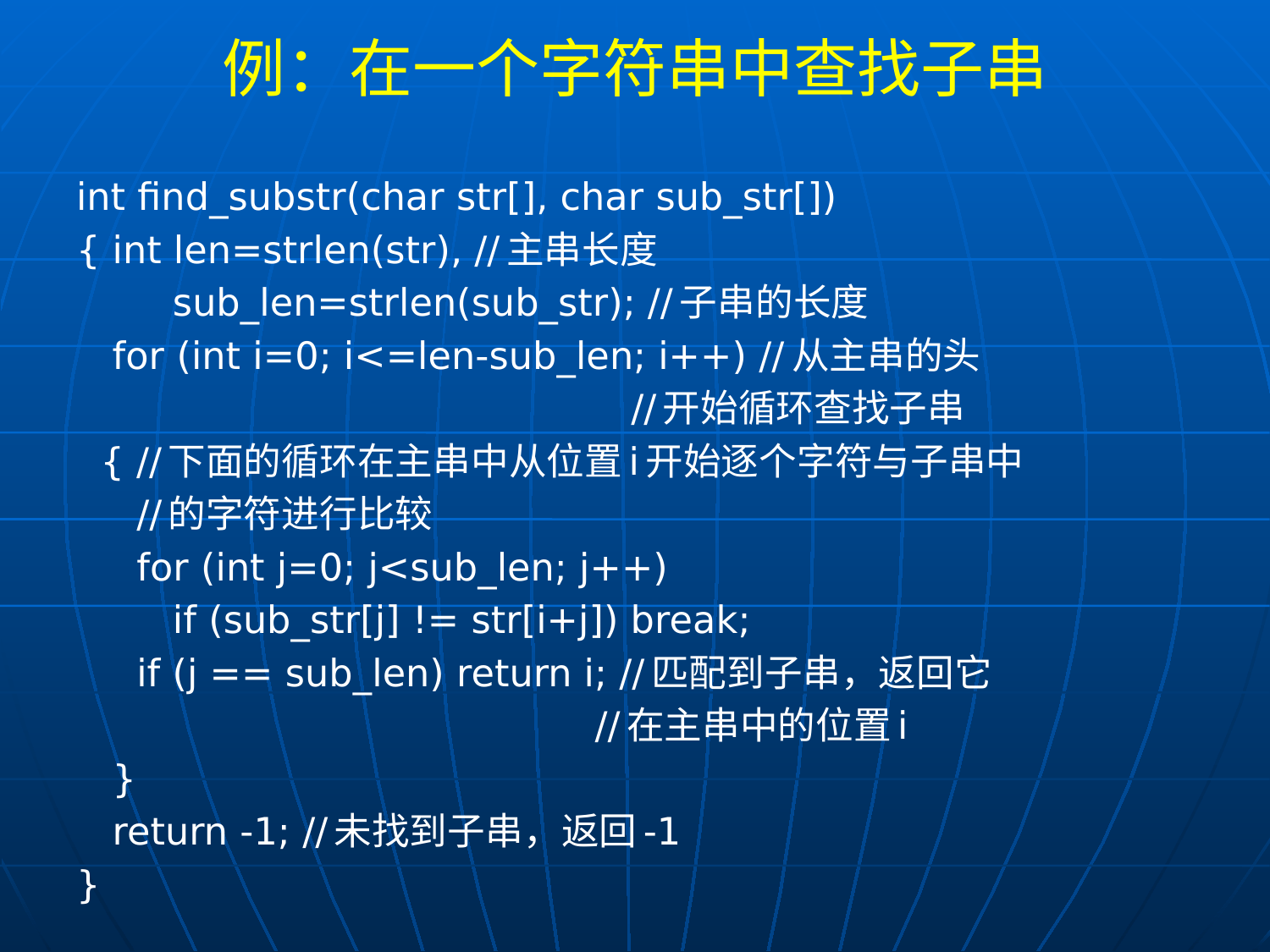

# 例：在一个字符串中查找子串
int find_substr(char str[], char sub_str[])
{ int len=strlen(str), //主串长度
        sub_len=strlen(sub_str); //子串的长度
   for (int i=0; i<=len-sub_len; i++) //从主串的头
                                              //开始循环查找子串
  { //下面的循环在主串中从位置i开始逐个字符与子串中
     //的字符进行比较
     for (int j=0; j<sub_len; j++)
        if (sub_str[j] != str[i+j]) break;
     if (j == sub_len) return i; //匹配到子串，返回它
                                           //在主串中的位置i
   }
   return -1; //未找到子串，返回-1
}